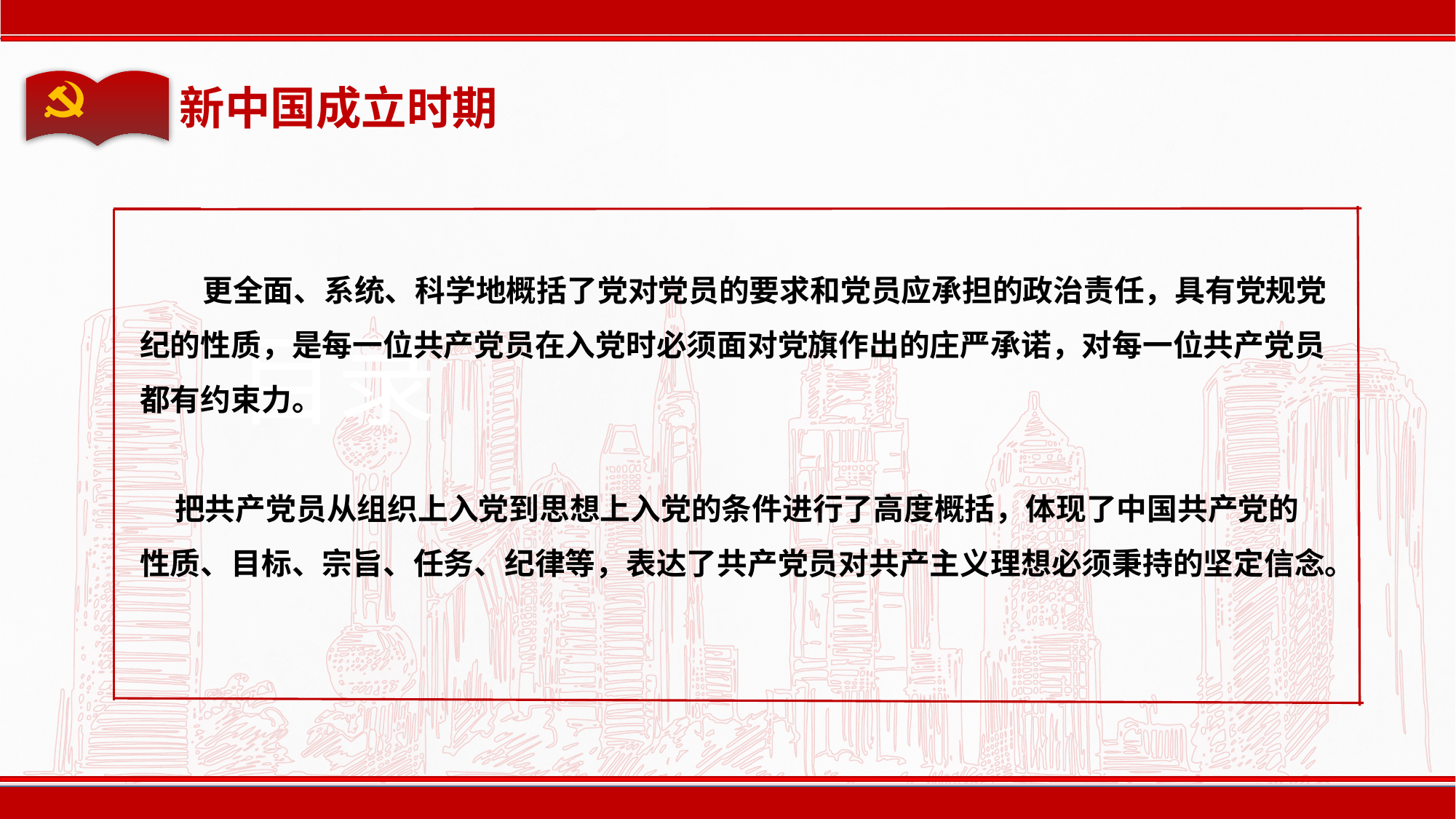

更全面、系统、科学地概括了党对党员的要求和党员应承担的政治责任，具有党规党纪的性质，是每一位共产党员在入党时必须面对党旗作出的庄严承诺，对每一位共产党员都有约束力。

    把共产党员从组织上入党到思想上入党的条件进行了高度概括，体现了中国共产党的性质、目标、宗旨、任务、纪律等，表达了共产党员对共产主义理想必须秉持的坚定信念。